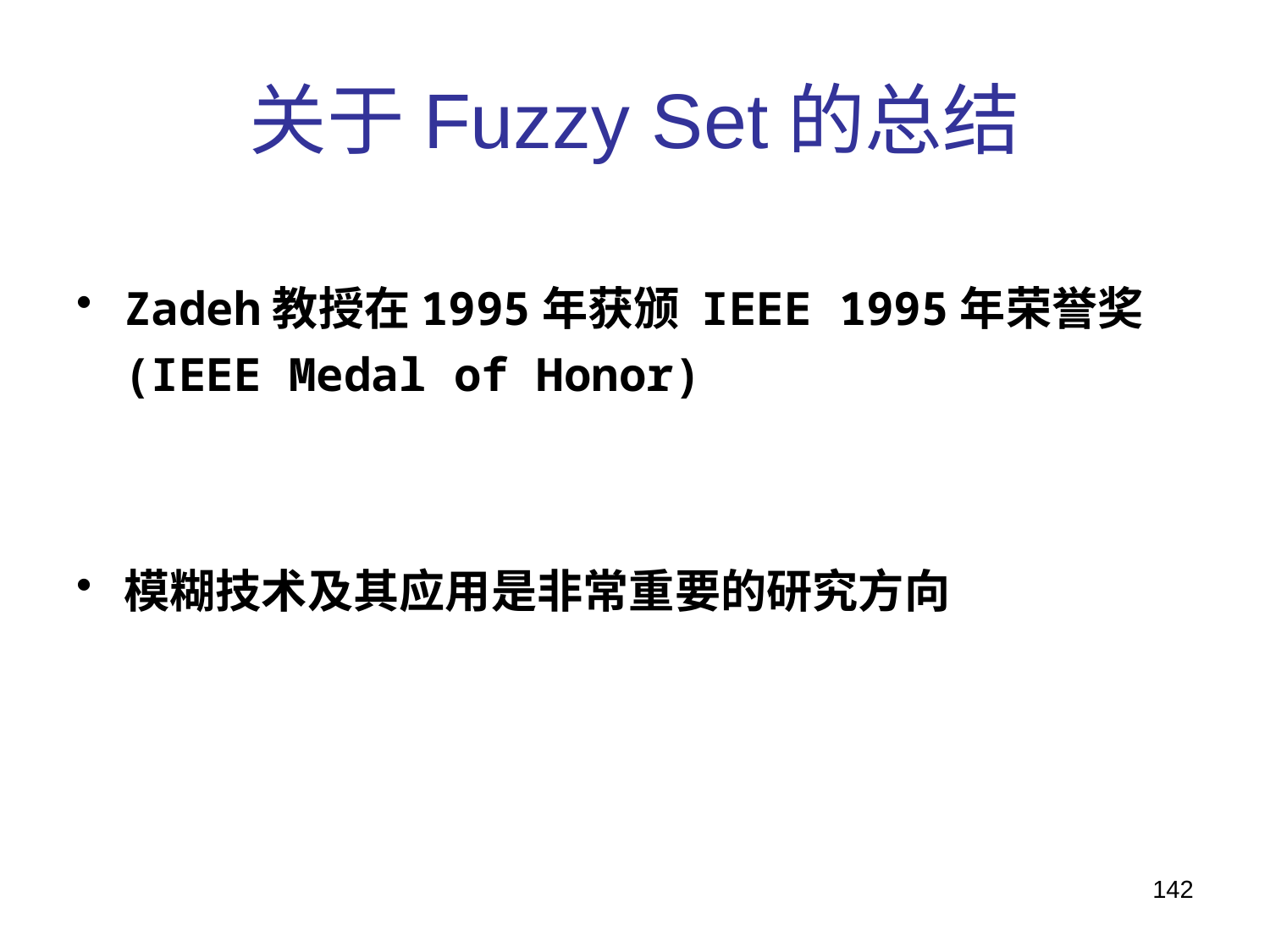

# 关于Fuzzy Set的总结
Zadeh教授在1995年获颁 IEEE 1995年荣誉奖(IEEE Medal of Honor)

模糊技术及其应用是非常重要的研究方向
142